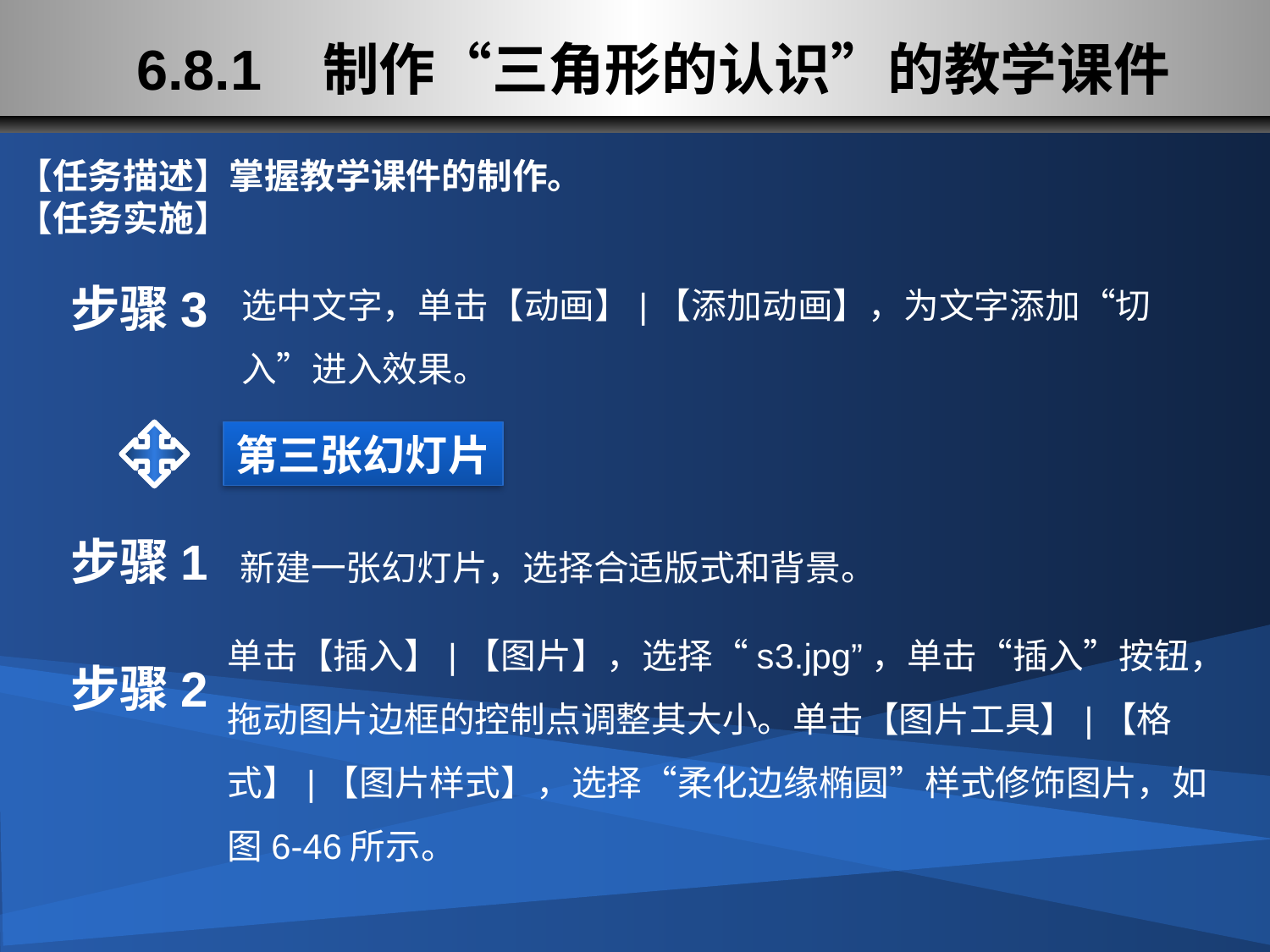

# 6.8.1   制作“三角形的认识”的教学课件
【任务描述】掌握教学课件的制作。
【任务实施】
选中文字，单击【动画】|【添加动画】，为文字添加“切入”进入效果。
步骤3

第三张幻灯片
步骤1

新建一张幻灯片，选择合适版式和背景。
单击【插入】|【图片】，选择“s3.jpg”，单击“插入”按钮，拖动图片边框的控制点调整其大小。单击【图片工具】|【格式】|【图片样式】，选择“柔化边缘椭圆”样式修饰图片，如图6-46所示。
步骤2